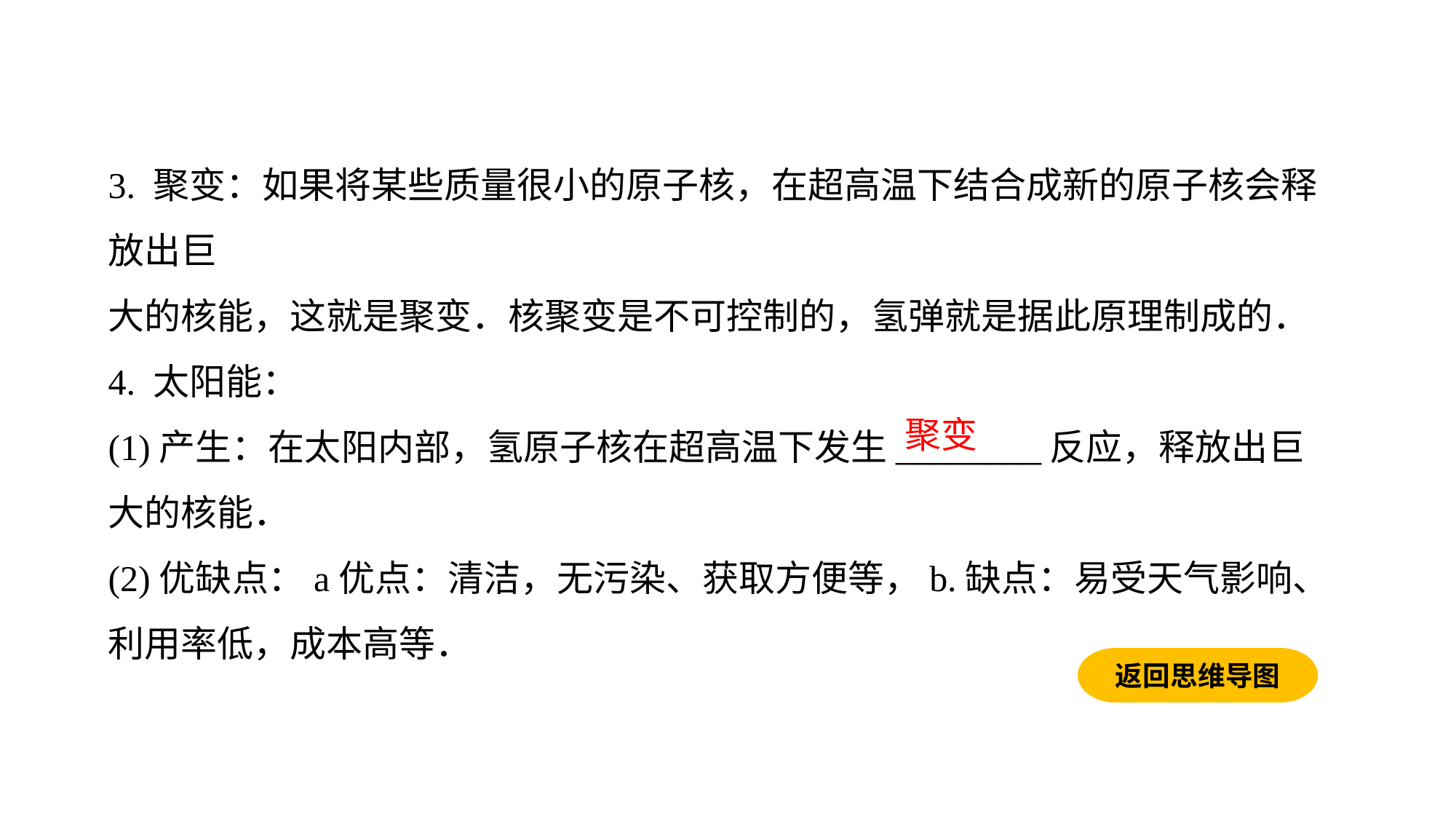

3. 聚变：如果将某些质量很小的原子核，在超高温下结合成新的原子核会释放出巨
大的核能，这就是聚变．核聚变是不可控制的，氢弹就是据此原理制成的．
4. 太阳能：(1)产生：在太阳内部，氢原子核在超高温下发生________反应，释放出巨大的核能．(2)优缺点：a优点：清洁，无污染、获取方便等，b.缺点：易受天气影响、利用率低，成本高等．
聚变
返回思维导图